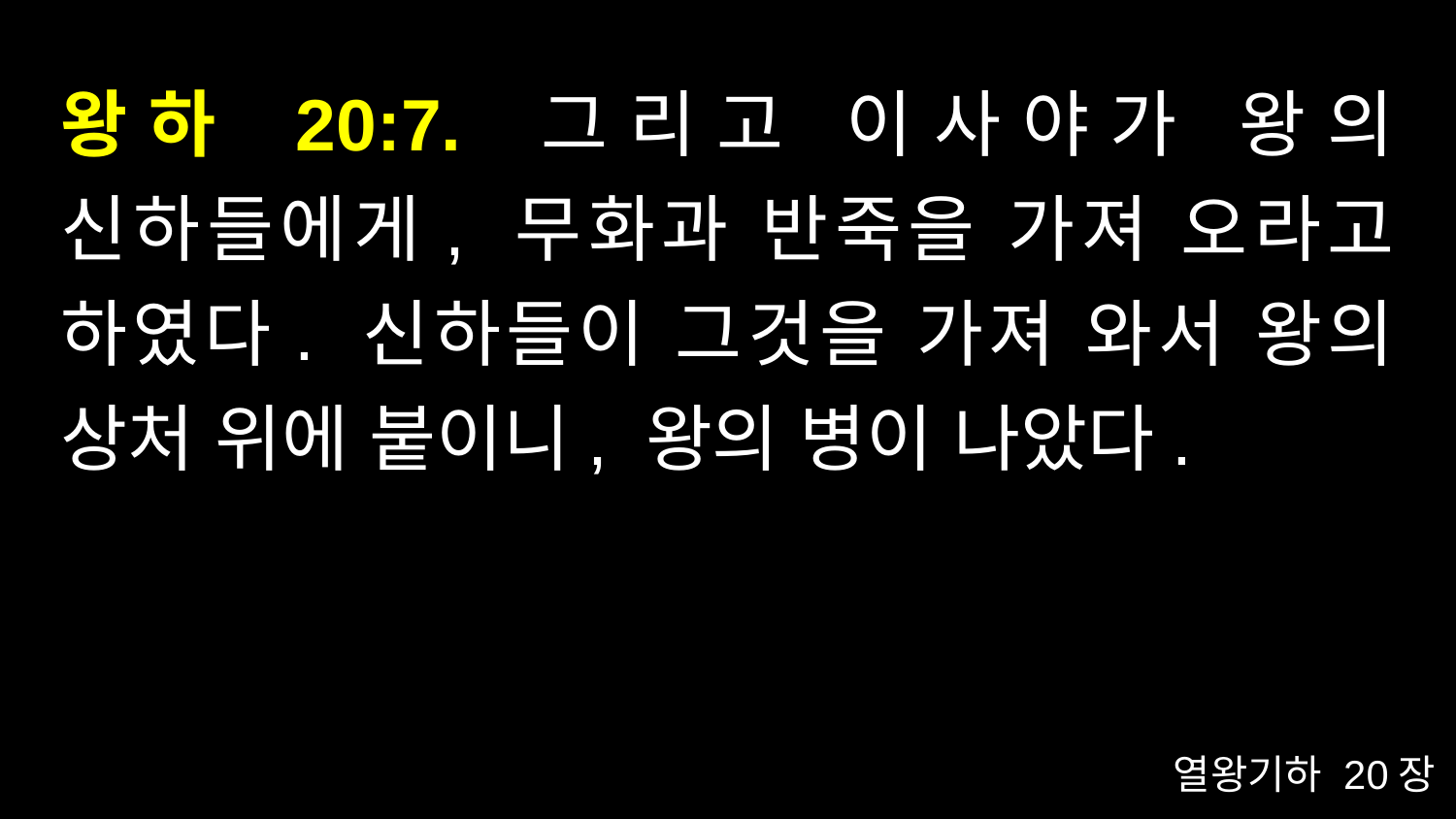

# 왕하 20:7. 그리고 이사야가 왕의 신하들에게, 무화과 반죽을 가져 오라고 하였다. 신하들이 그것을 가져 와서 왕의 상처 위에 붙이니, 왕의 병이 나았다.
열왕기하 20장